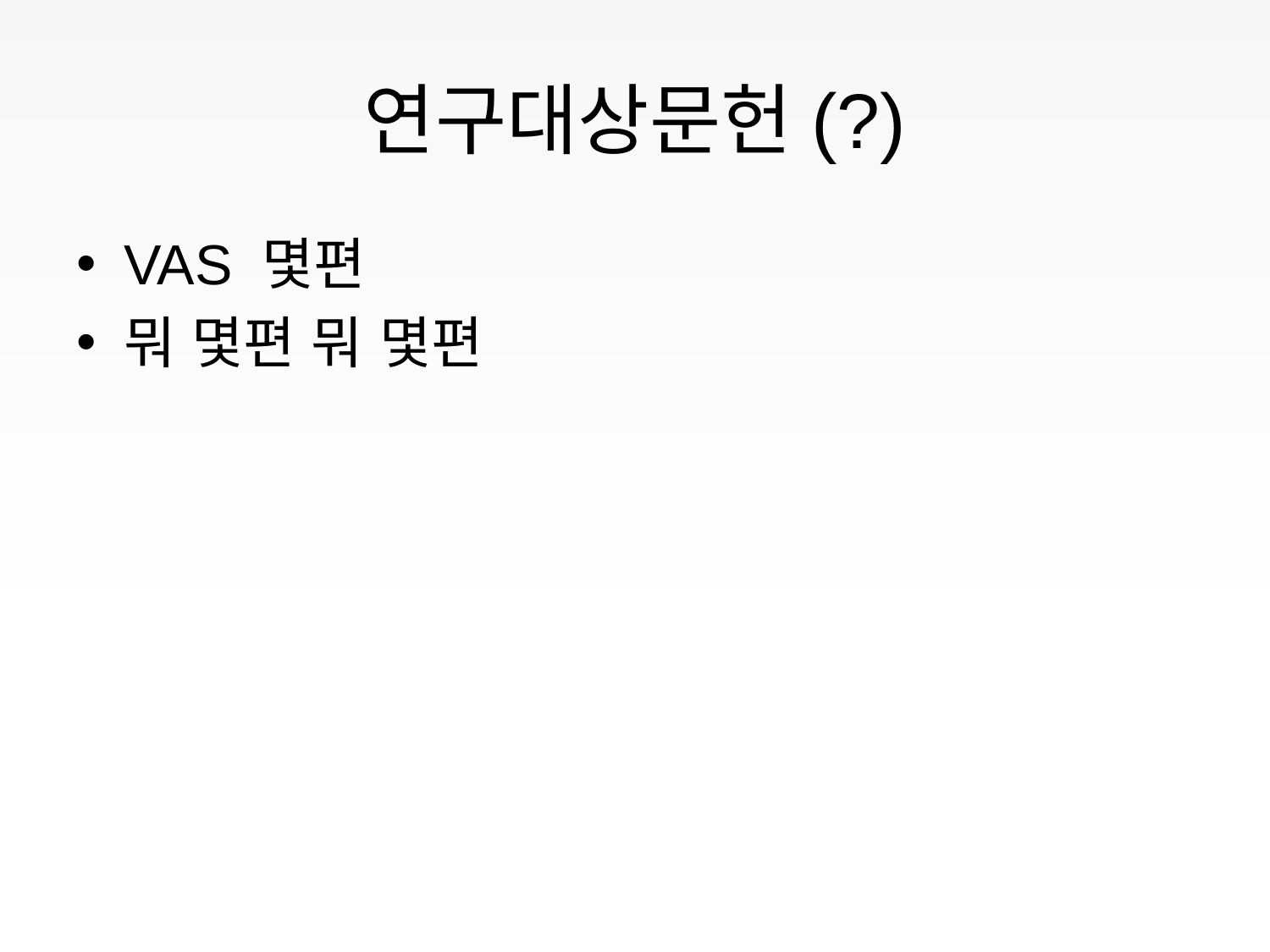

# 연구대상문헌(?)
VAS 몇편
뭐 몇편 뭐 몇편